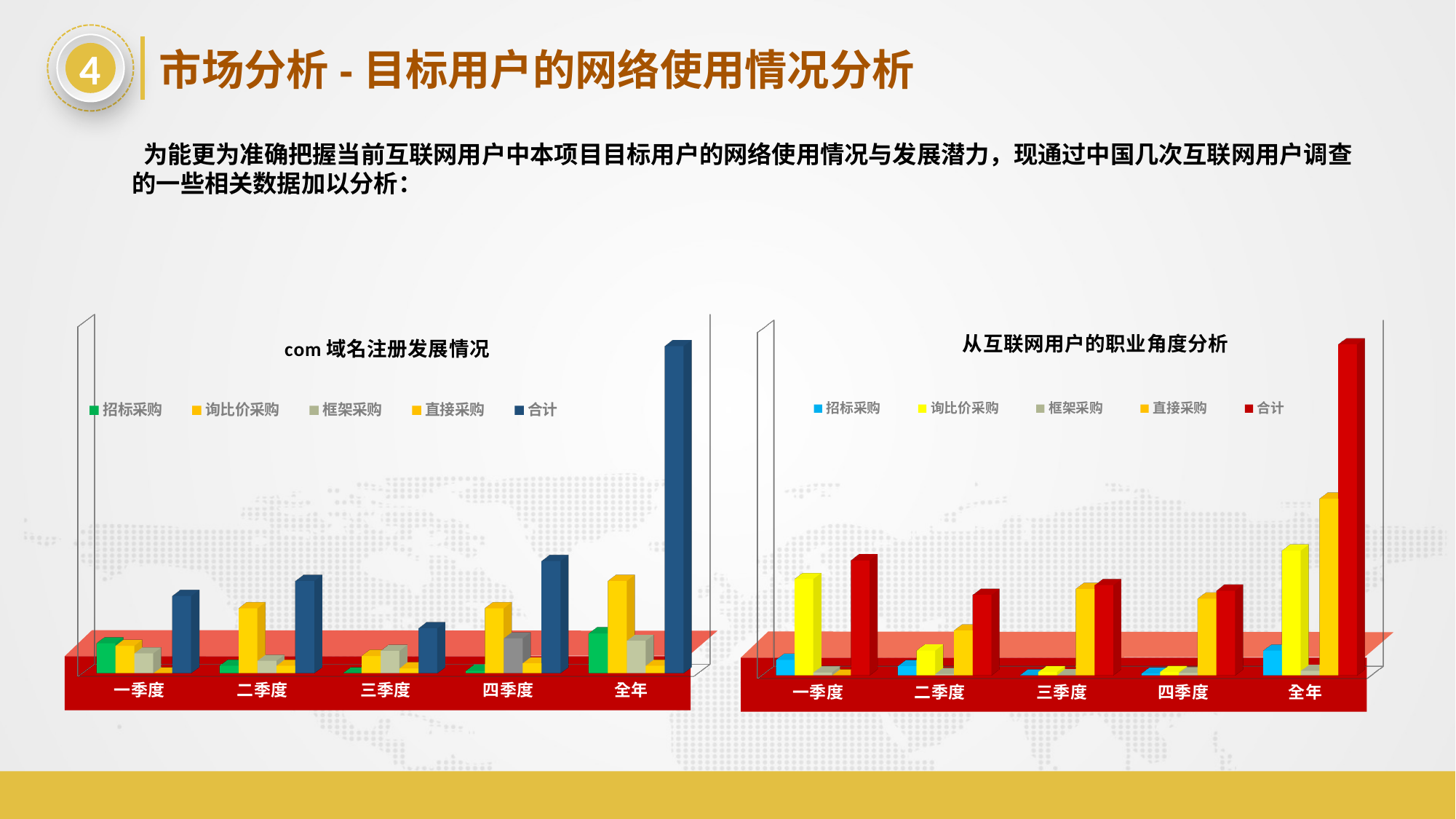

4

市场分析-目标用户的网络使用情况分析
 为能更为准确把握当前互联网用户中本项目目标用户的网络使用情况与发展潜力，现通过中国几次互联网用户调查的一些相关数据加以分析：

[unsupported chart]

[unsupported chart]